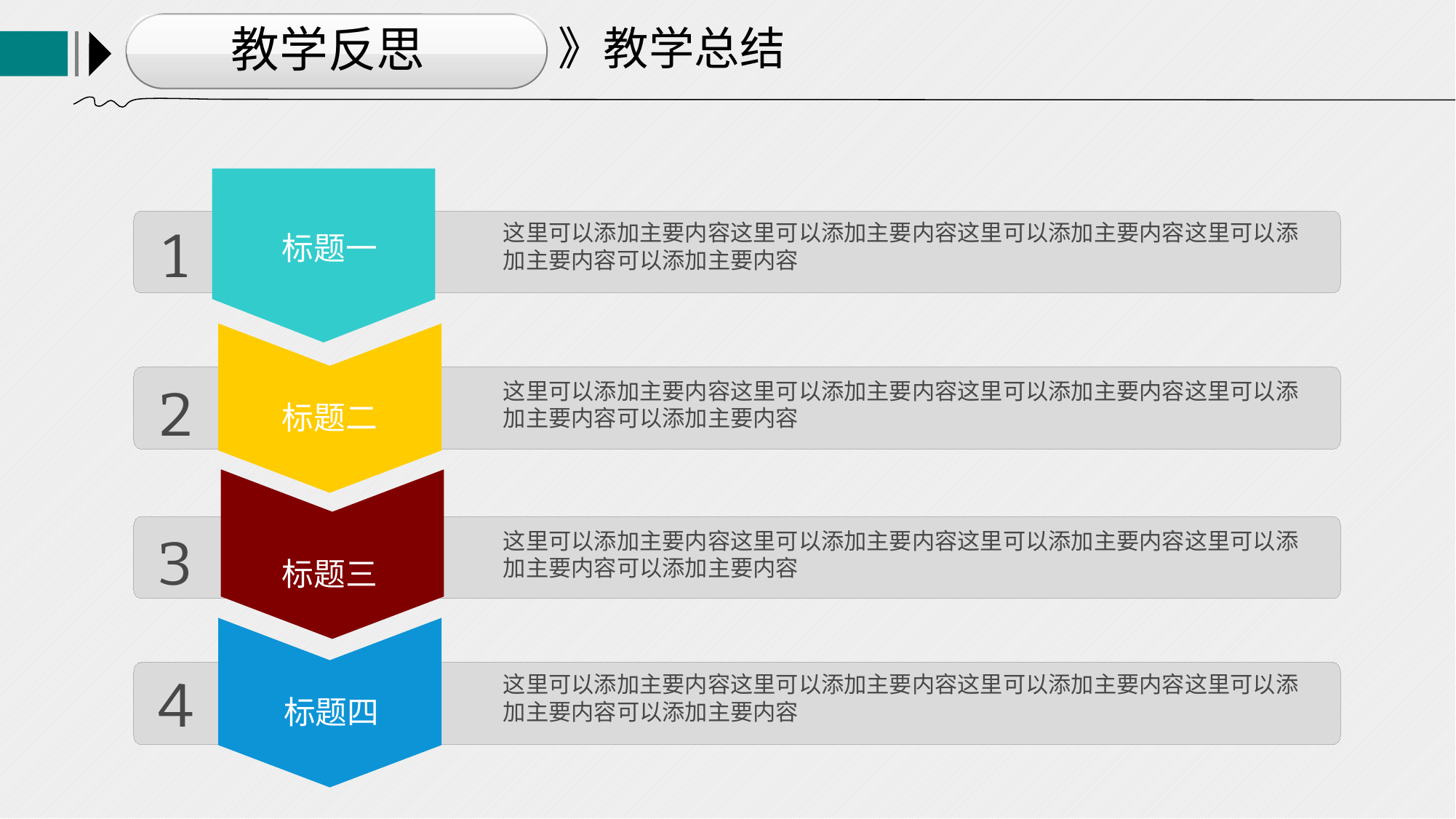

教学反思
》教学总结

1
这里可以添加主要内容这里可以添加主要内容这里可以添加主要内容这里可以添加主要内容可以添加主要内容
标题一

2
这里可以添加主要内容这里可以添加主要内容这里可以添加主要内容这里可以添加主要内容可以添加主要内容
标题二

3
这里可以添加主要内容这里可以添加主要内容这里可以添加主要内容这里可以添加主要内容可以添加主要内容
标题三

4

这里可以添加主要内容这里可以添加主要内容这里可以添加主要内容这里可以添加主要内容可以添加主要内容
标题四